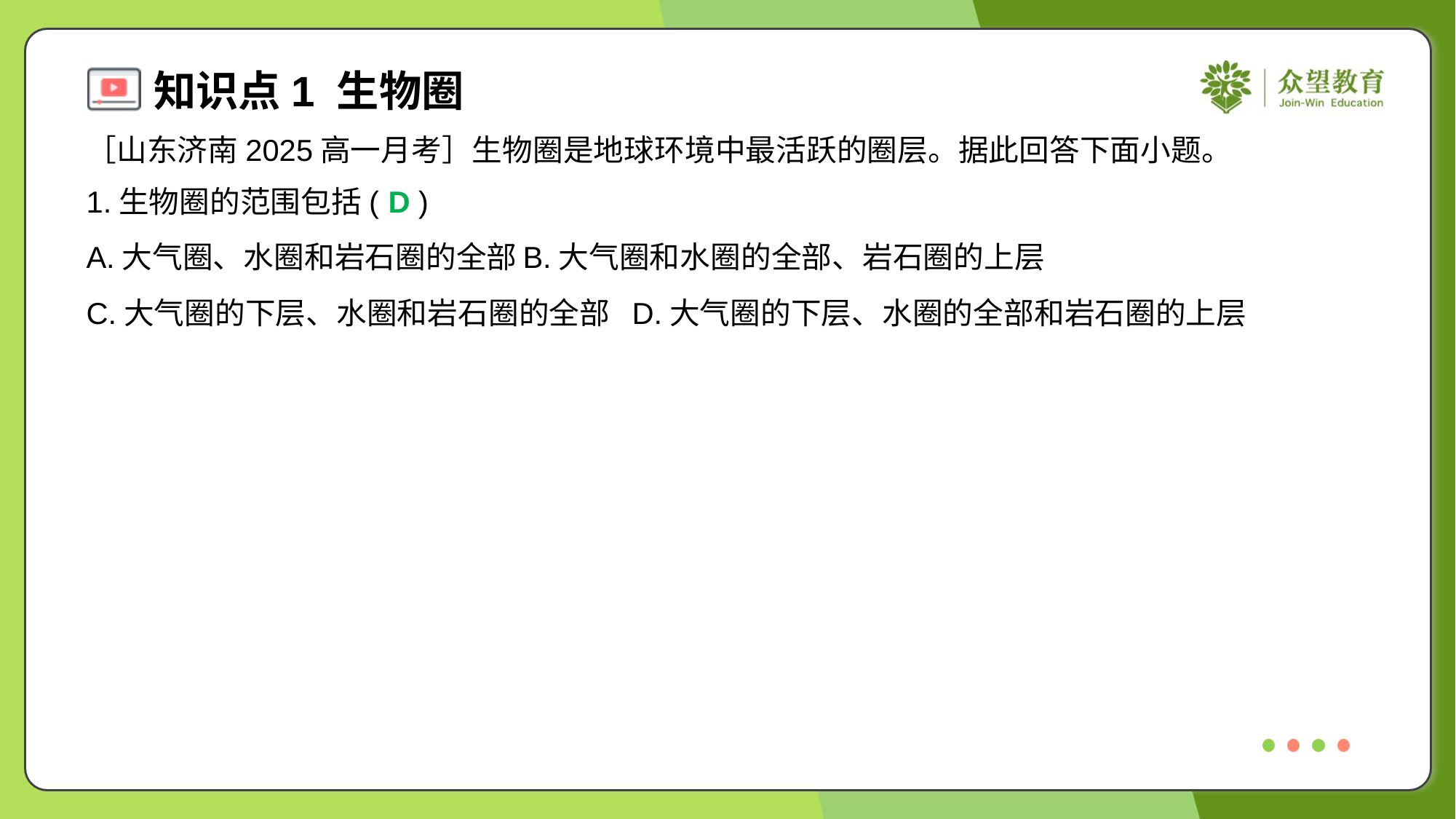

［山东济南2025高一月考］生物圈是地球环境中最活跃的圈层。据此回答下面小题。
1.生物圈的范围包括(     )
D
A.大气圈、水圈和岩石圈的全部	B.大气圈和水圈的全部、岩石圈的上层
C.大气圈的下层、水圈和岩石圈的全部	D.大气圈的下层、水圈的全部和岩石圈的上层